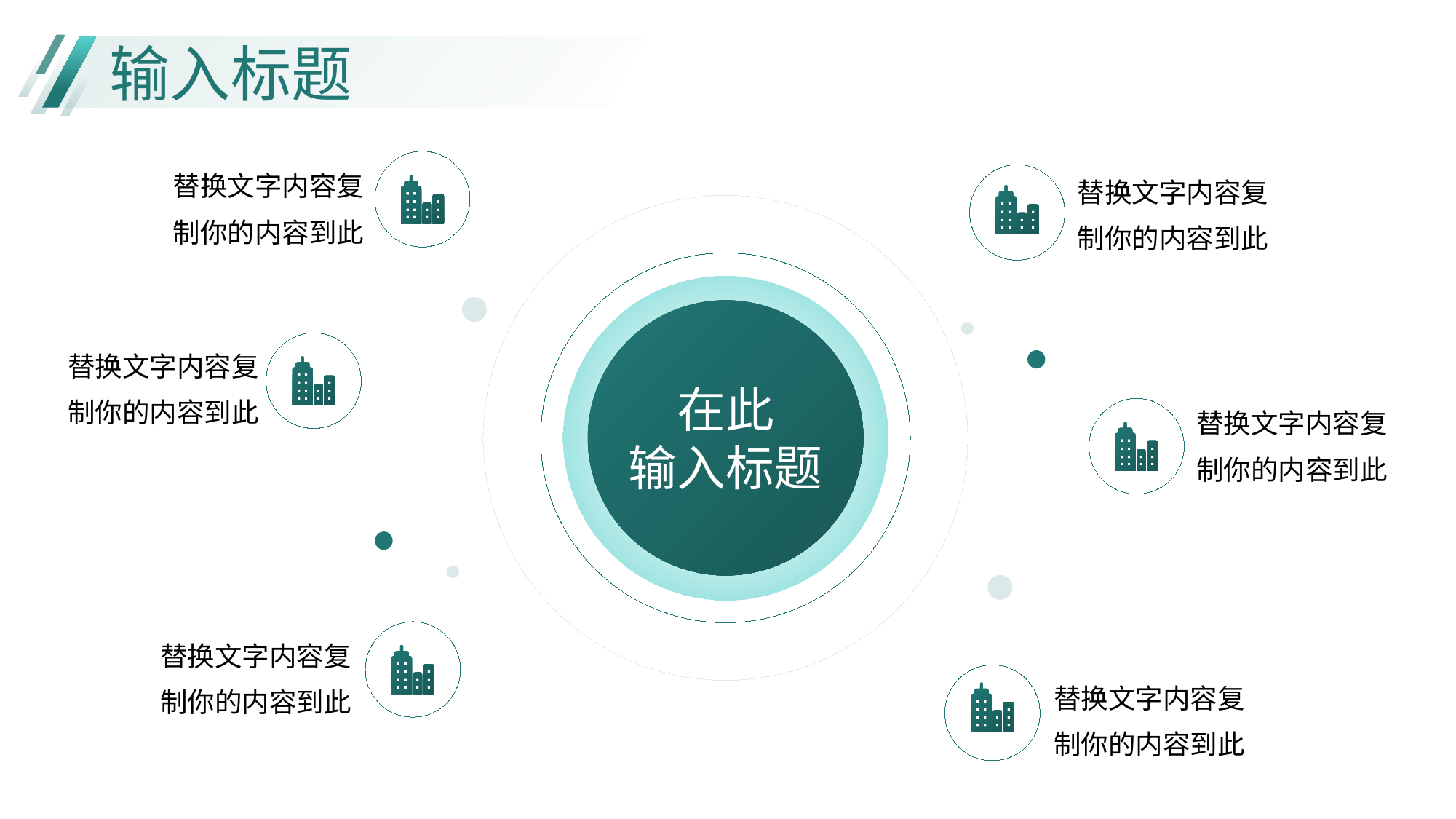

输入标题

替换文字内容复制你的内容到此

替换文字内容复制你的内容到此

替换文字内容复制你的内容到此

在此
输入标题

替换文字内容复制你的内容到此

替换文字内容复制你的内容到此

替换文字内容复制你的内容到此